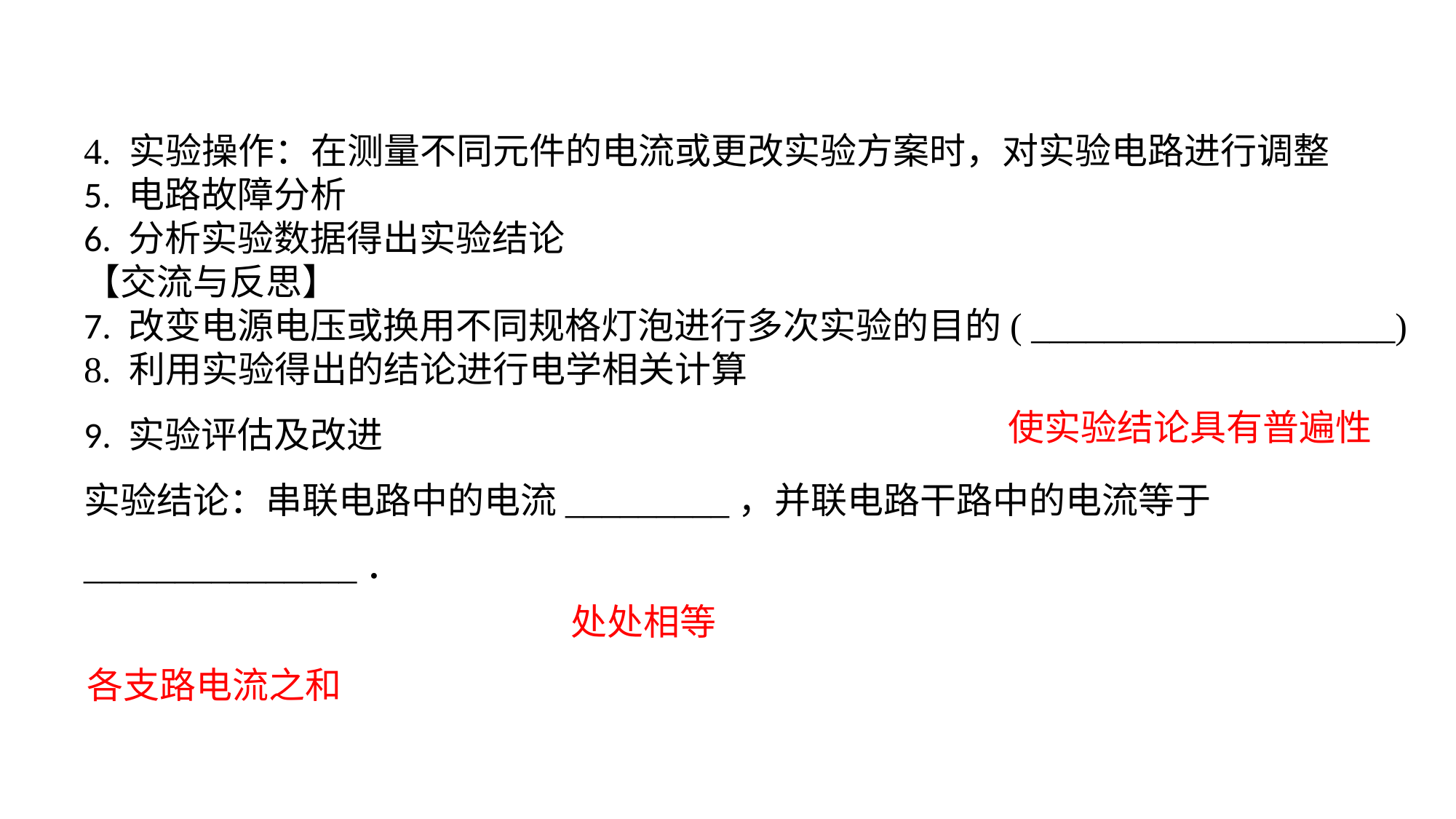

4. 实验操作：在测量不同元件的电流或更改实验方案时，对实验电路进行调整5. 电路故障分析6. 分析实验数据得出实验结论【交流与反思】7. 改变电源电压或换用不同规格灯泡进行多次实验的目的( ____________________)8. 利用实验得出的结论进行电学相关计算9. 实验评估及改进
实验结论：串联电路中的电流_________，并联电路干路中的电流等于_______________．
使实验结论具有普遍性
处处相等
各支路电流之和